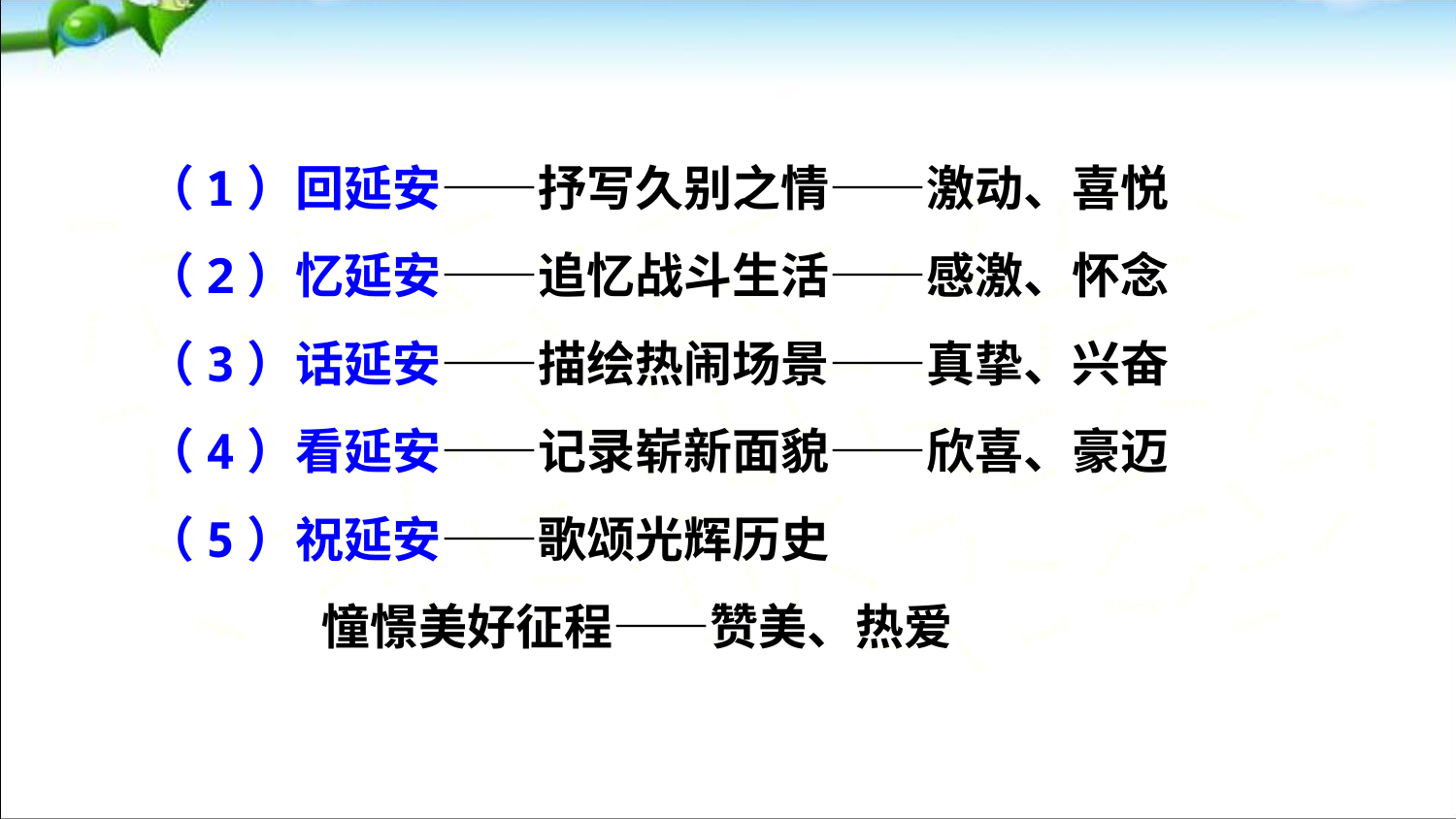

（1）回延安——抒写久别之情——激动、喜悦
（2）忆延安——追忆战斗生活——感激、怀念
（3）话延安——描绘热闹场景——真挚、兴奋
（4）看延安——记录崭新面貌——欣喜、豪迈
（5）祝延安——歌颂光辉历史
               憧憬美好征程——赞美、热爱
状元成才路
状元成才路
状元成才路
状元成才路
状元成才路
状元成才路
状元成才路
状元成才路
状元成才路
状元成才路
状元成才路
状元成才路
状元成才路
状元成才路
状元成才路
状元成才路
状元成才路
状元成才路
状元成才路
状元成才路
状元成才路
状元成才路
状元成才路
状元成才路
状元成才路
状元成才路
状元成才路
状元成才路
状元成才路
状元成才路
状元成才路
状元成才路
状元成才路
状元成才路
状元成才路
状元成才路
状元成才路
状元成才路
状元成才路
状元成才路
状元成才路
状元成才路
状元成才路
状元成才路
状元成才路
状元成才路
状元成才路
状元成才路
状元成才路
状元成才路
状元成才路
状元成才路
状元成才路
状元成才路
状元成才路
状元成才路
状元成才路
状元成才路
状元成才路
状元成才路
状元成才路
状元成才路
状元成才路
状元成才路
状元成才路
状元成才路
状元成才路
状元成才路
状元成才路
状元成才路
状元成才路
状元成才路
状元成才路
状元成才路
状元成才路
状元成才路
状元成才路
状元成才路
状元成才路
状元成才路
状元成才路
状元成才路
状元成才路
状元成才路
状元成才路
状元成才路
状元成才路
状元成才路
状元成才路
状元成才路
状元成才路
状元成才路
状元成才路
状元成才路
状元成才路
状元成才路
状元成才路
状元成才路
状元成才路
状元成才路